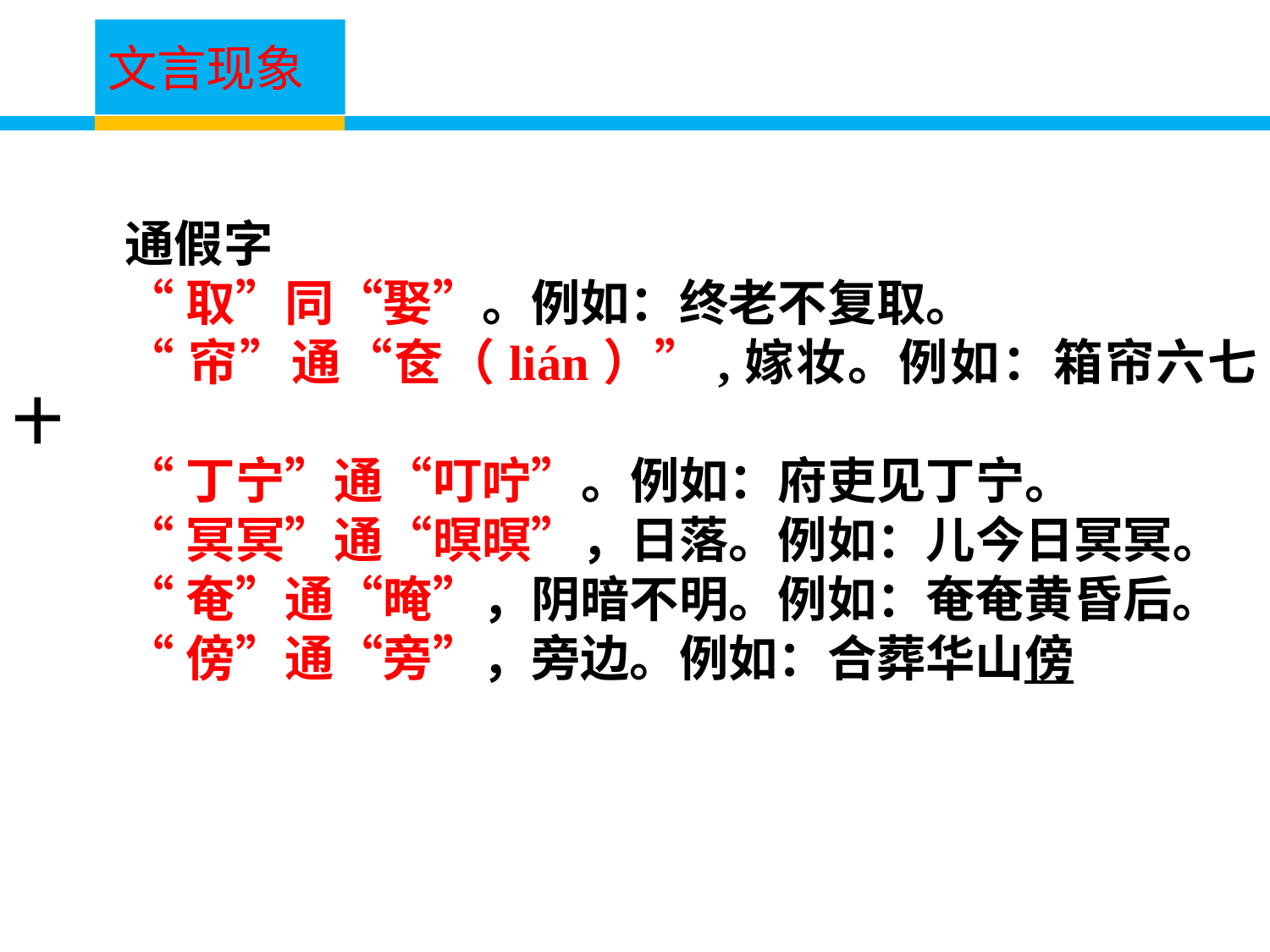

文言现象

通假字
“取”同“娶”。例如：终老不复取。
“帘”通“奁（lián）”,嫁妆。例如：箱帘六七十
“丁宁”通“叮咛”。例如：府吏见丁宁。
“冥冥”通“暝暝”，日落。例如：儿今日冥冥。
“奄”通“晻”，阴暗不明。例如：奄奄黄昏后。
“傍”通“旁”，旁边。例如：合葬华山傍